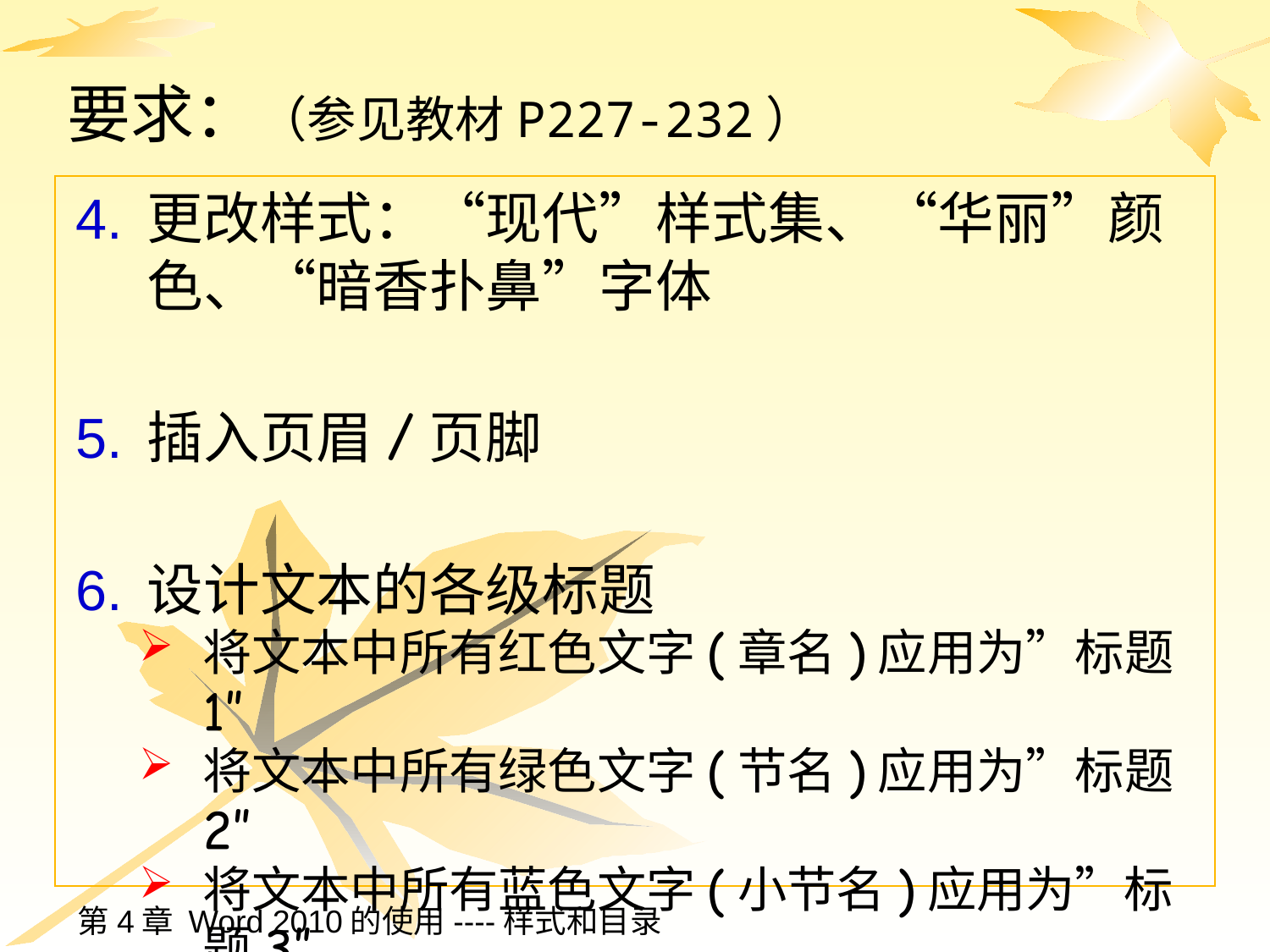

# 要求：（参见教材P227-232）
更改样式：“现代”样式集、“华丽”颜色、“暗香扑鼻”字体

插入页眉/页脚

设计文本的各级标题
将文本中所有红色文字(章名)应用为”标题1”
将文本中所有绿色文字(节名)应用为”标题2”
将文本中所有蓝色文字(小节名)应用为”标题3”

插入自动目录